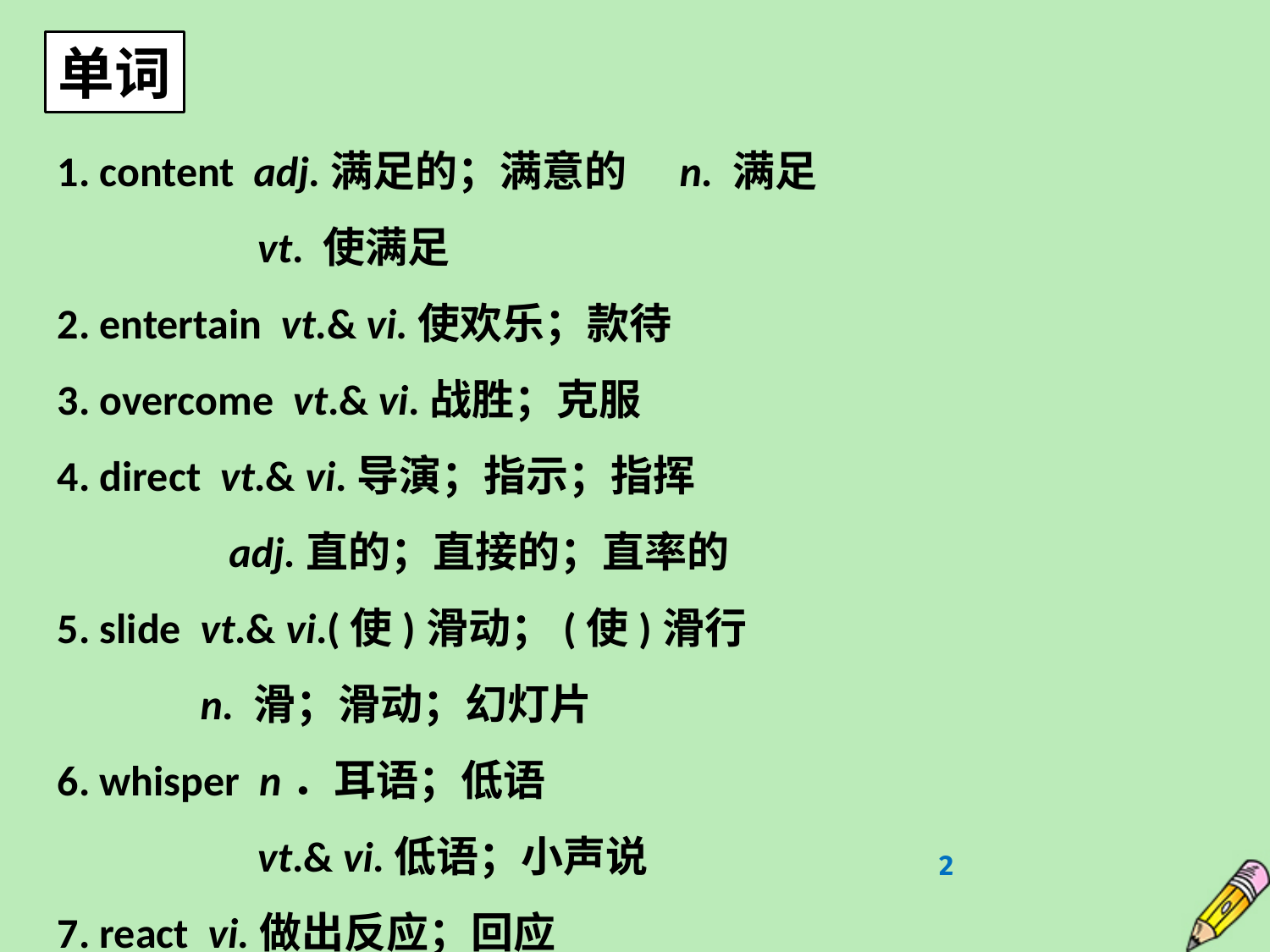

单词
1. content  adj.满足的；满意的　n. 满足
                     vt. 使满足
2. entertain  vt.& vi.使欢乐；款待
3. overcome  vt.& vi.战胜；克服
4. direct  vt.& vi.导演；指示；指挥
                  adj.直的；直接的；直率的
5. slide  vt.& vi.(使)滑动；(使)滑行
               n. 滑；滑动；幻灯片
6. whisper  n．耳语；低语
                     vt.& vi.低语；小声说
7. react  vi.做出反应；回应
2